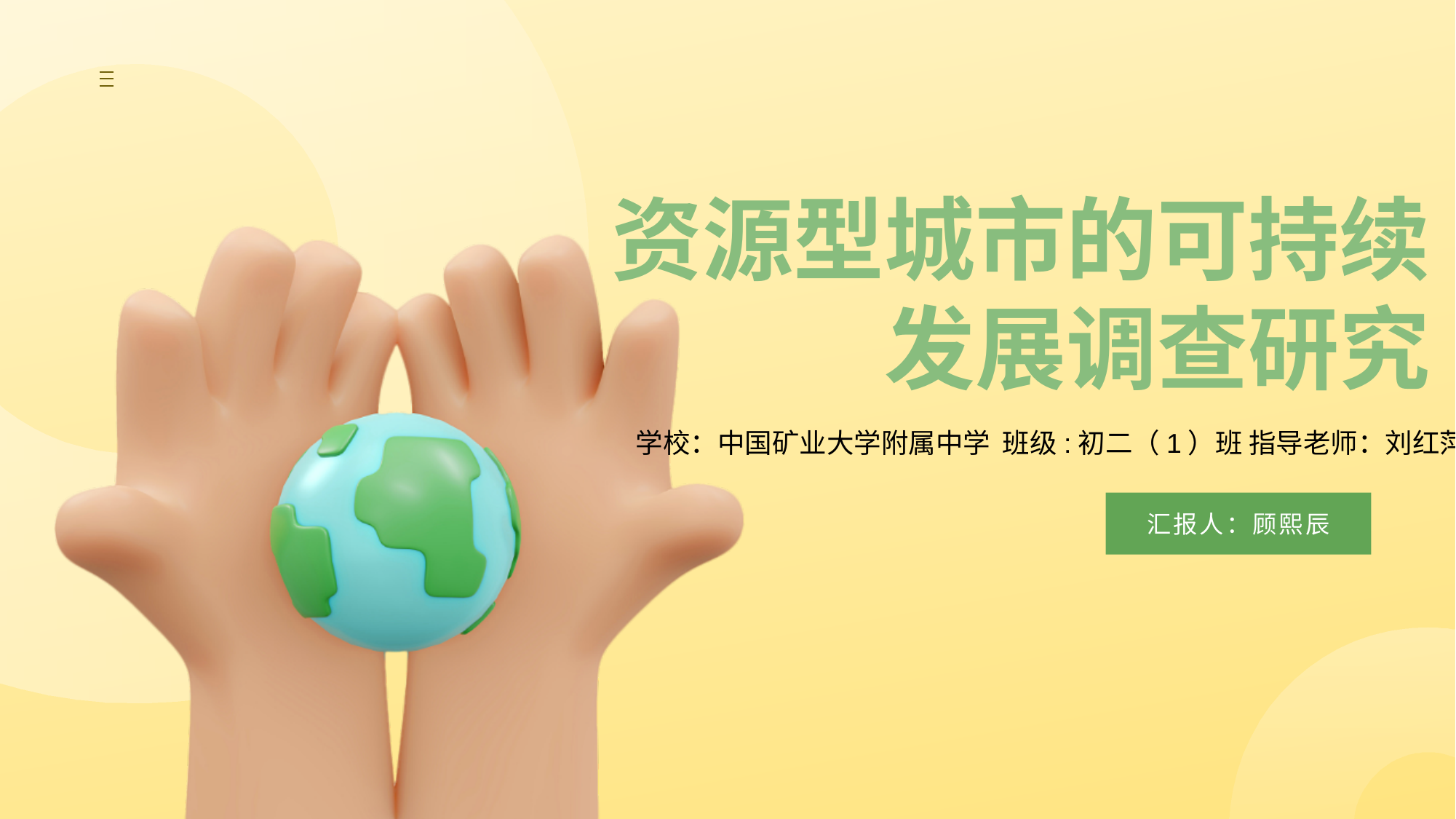

资源型城市的可持续发展调查研究
学校：中国矿业大学附属中学  班级:初二（1）班 指导老师：刘红萍
汇报人：顾熙辰